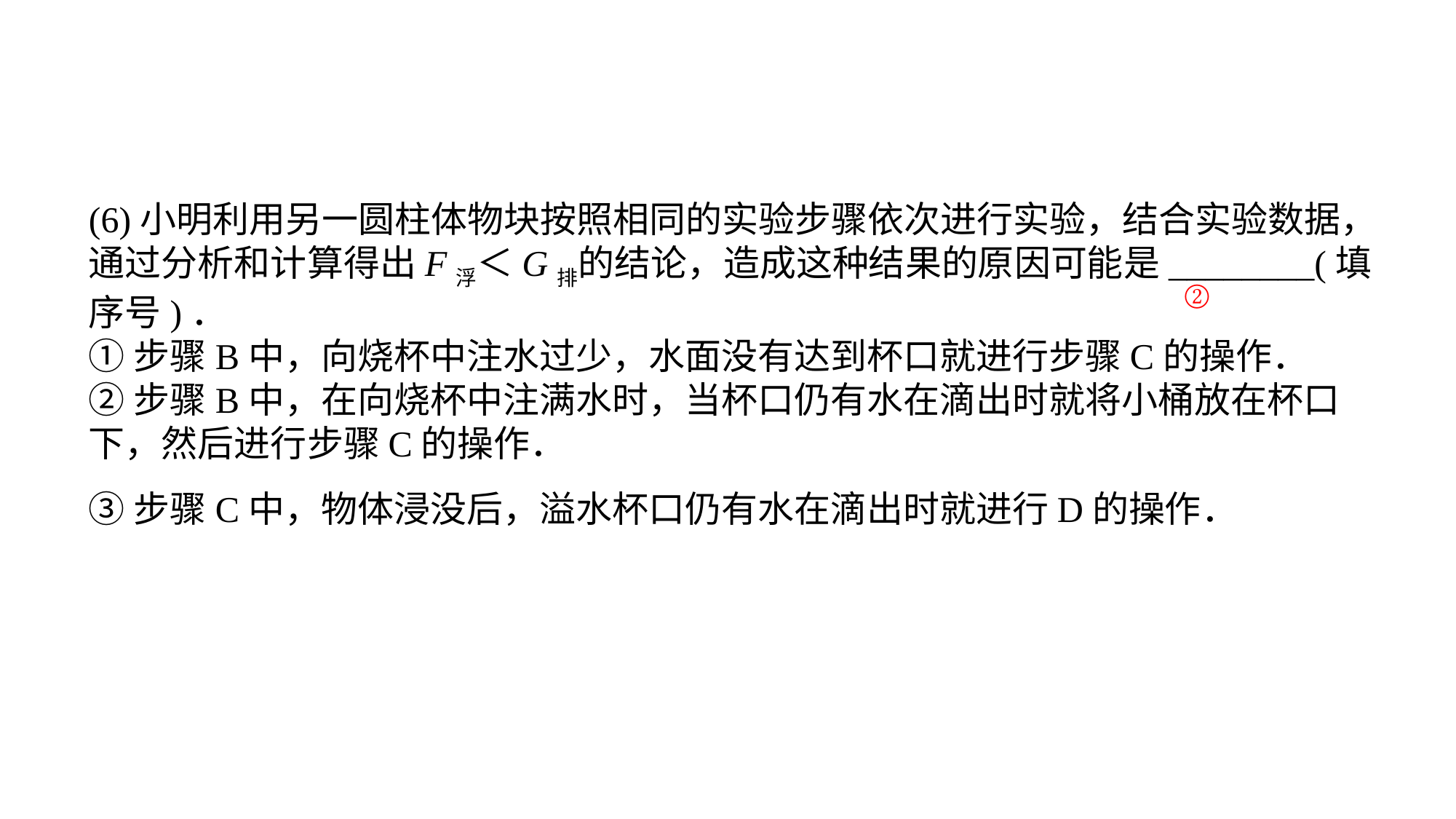

(6)小明利用另一圆柱体物块按照相同的实验步骤依次进行实验，结合实验数据， 通过分析和计算得出F浮＜G排的结论，造成这种结果的原因可能是________(填序号)．①步骤B中，向烧杯中注水过少，水面没有达到杯口就进行步骤C的操作．②步骤B中，在向烧杯中注满水时，当杯口仍有水在滴出时就将小桶放在杯口下，然后进行步骤C的操作．③步骤C中，物体浸没后，溢水杯口仍有水在滴出时就进行D的操作．
②